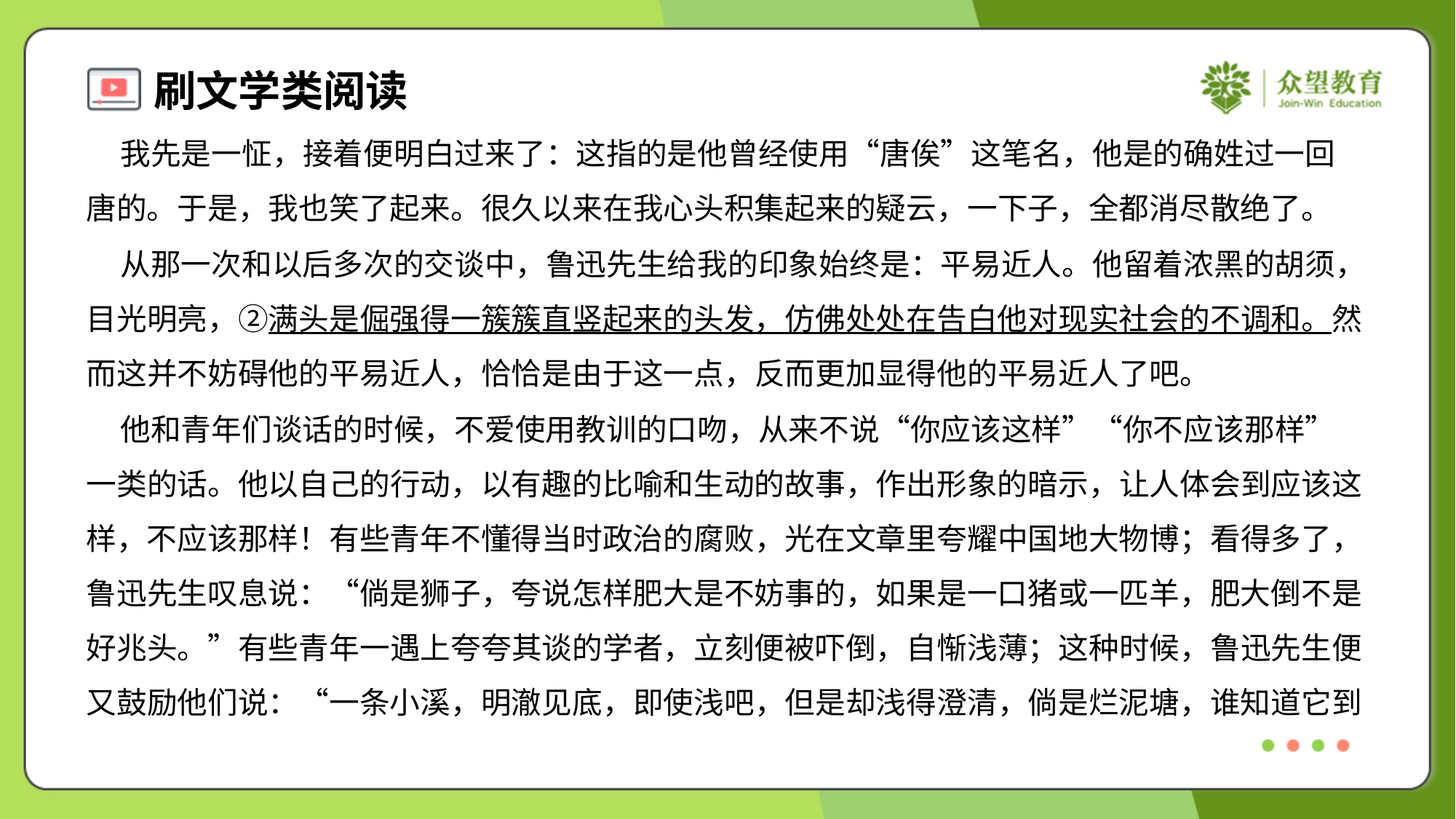

我先是一怔，接着便明白过来了：这指的是他曾经使用“唐俟”这笔名，他是的确姓过一回
唐的。于是，我也笑了起来。很久以来在我心头积集起来的疑云，一下子，全都消尽散绝了。
    从那一次和以后多次的交谈中，鲁迅先生给我的印象始终是：平易近人。他留着浓黑的胡须，
目光明亮，②满头是倔强得一簇簇直竖起来的头发，仿佛处处在告白他对现实社会的不调和。然
而这并不妨碍他的平易近人，恰恰是由于这一点，反而更加显得他的平易近人了吧。
    他和青年们谈话的时候，不爱使用教训的口吻，从来不说“你应该这样”“你不应该那样”
一类的话。他以自己的行动，以有趣的比喻和生动的故事，作出形象的暗示，让人体会到应该这
样，不应该那样！有些青年不懂得当时政治的腐败，光在文章里夸耀中国地大物博；看得多了，
鲁迅先生叹息说：“倘是狮子，夸说怎样肥大是不妨事的，如果是一口猪或一匹羊，肥大倒不是
好兆头。”有些青年一遇上夸夸其谈的学者，立刻便被吓倒，自惭浅薄；这种时候，鲁迅先生便
又鼓励他们说：“一条小溪，明澈见底，即使浅吧，但是却浅得澄清，倘是烂泥塘，谁知道它到